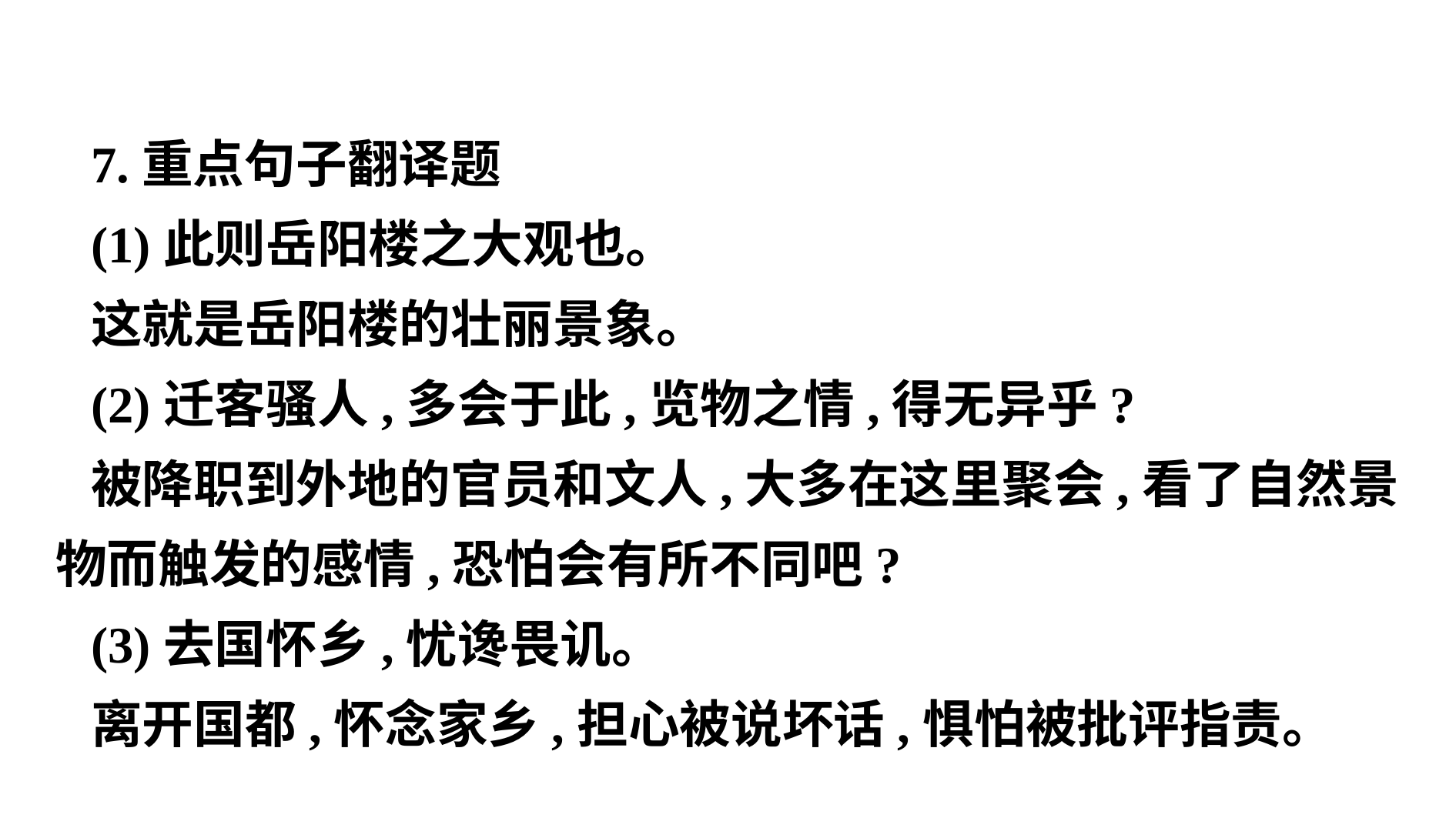

7.重点句子翻译题
(1)此则岳阳楼之大观也。
这就是岳阳楼的壮丽景象。
(2)迁客骚人,多会于此,览物之情,得无异乎?
被降职到外地的官员和文人,大多在这里聚会,看了自然景物而触发的感情,恐怕会有所不同吧?
(3)去国怀乡,忧谗畏讥。
离开国都,怀念家乡,担心被说坏话,惧怕被批评指责。